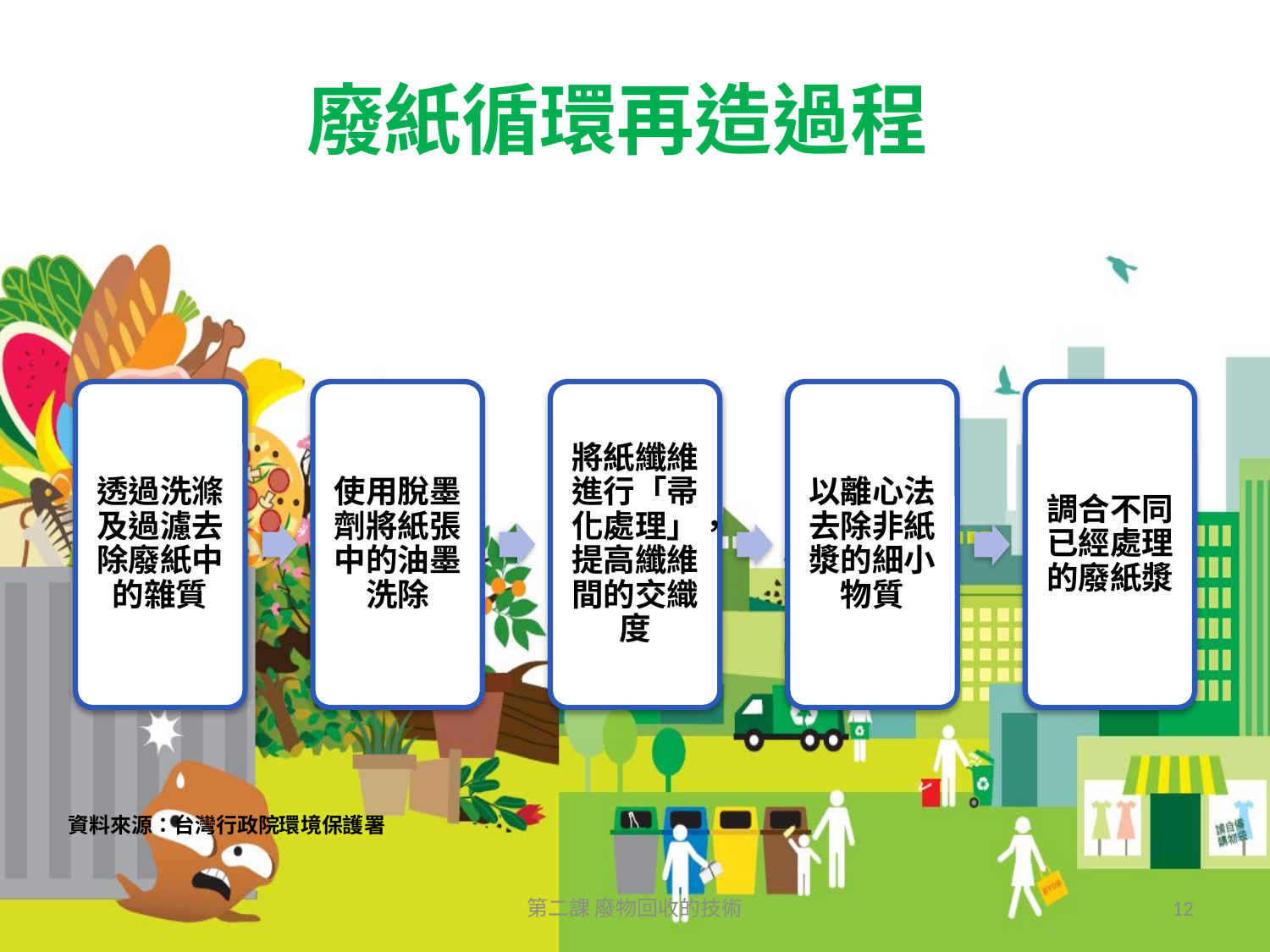

# 廢紙循環再造過程

透過洗滌及過濾去除廢紙中的雜質

使用脫墨劑將紙張中的油墨洗除

將紙纖維進行「帚化處理」，提高纖維間的交織度

以離心法去除非紙漿的細小物質

調合不同已經處理的廢紙漿
資料來源：台灣行政院環境保護署
第二課 廢物回收的技術
12